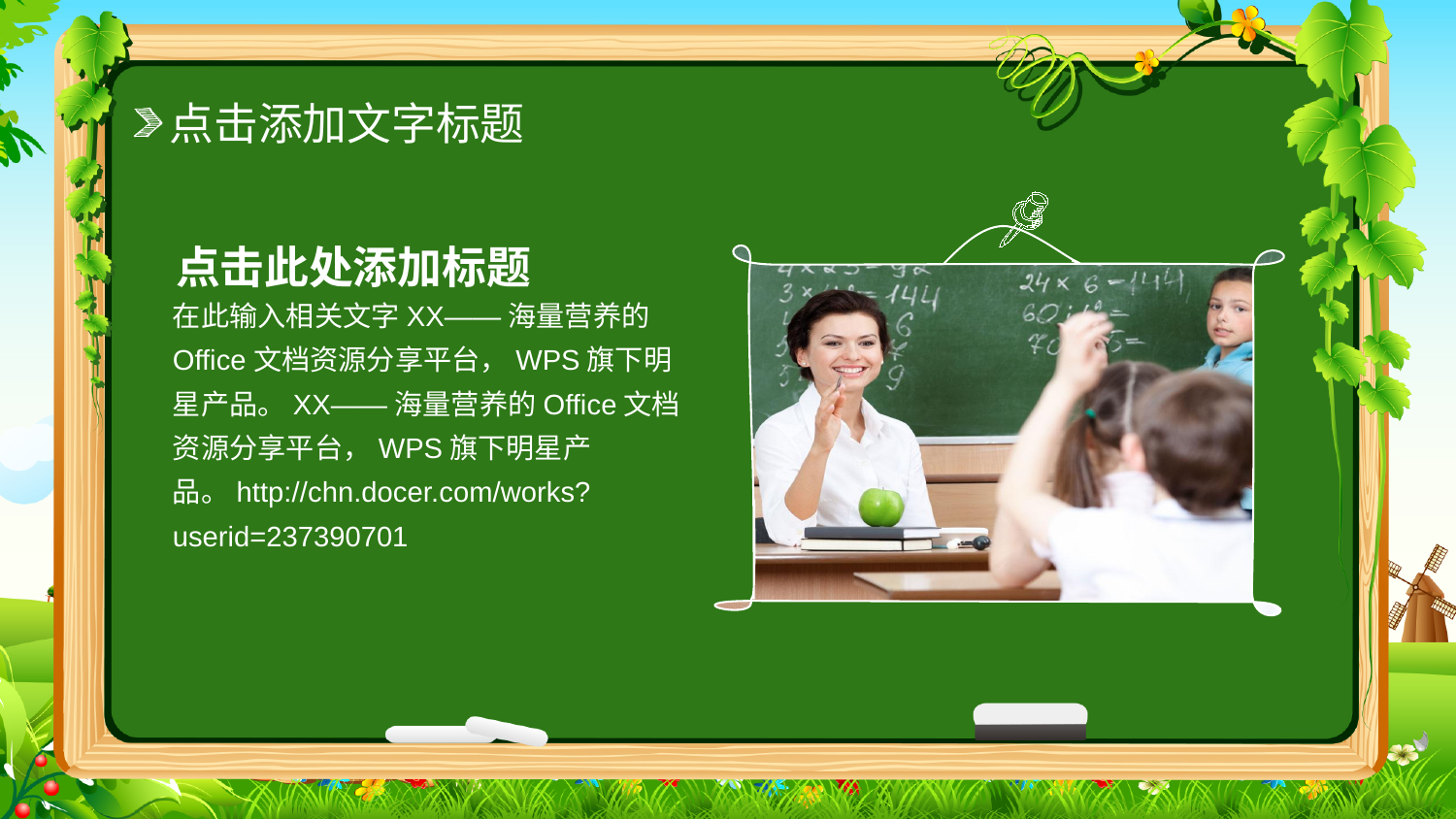

点击添加文字标题

点击此处添加标题
在此输入相关文字XX——海量营养的Office文档资源分享平台，WPS旗下明星产品。XX——海量营养的Office文档资源分享平台，WPS旗下明星产品。http://chn.docer.com/works?userid=237390701